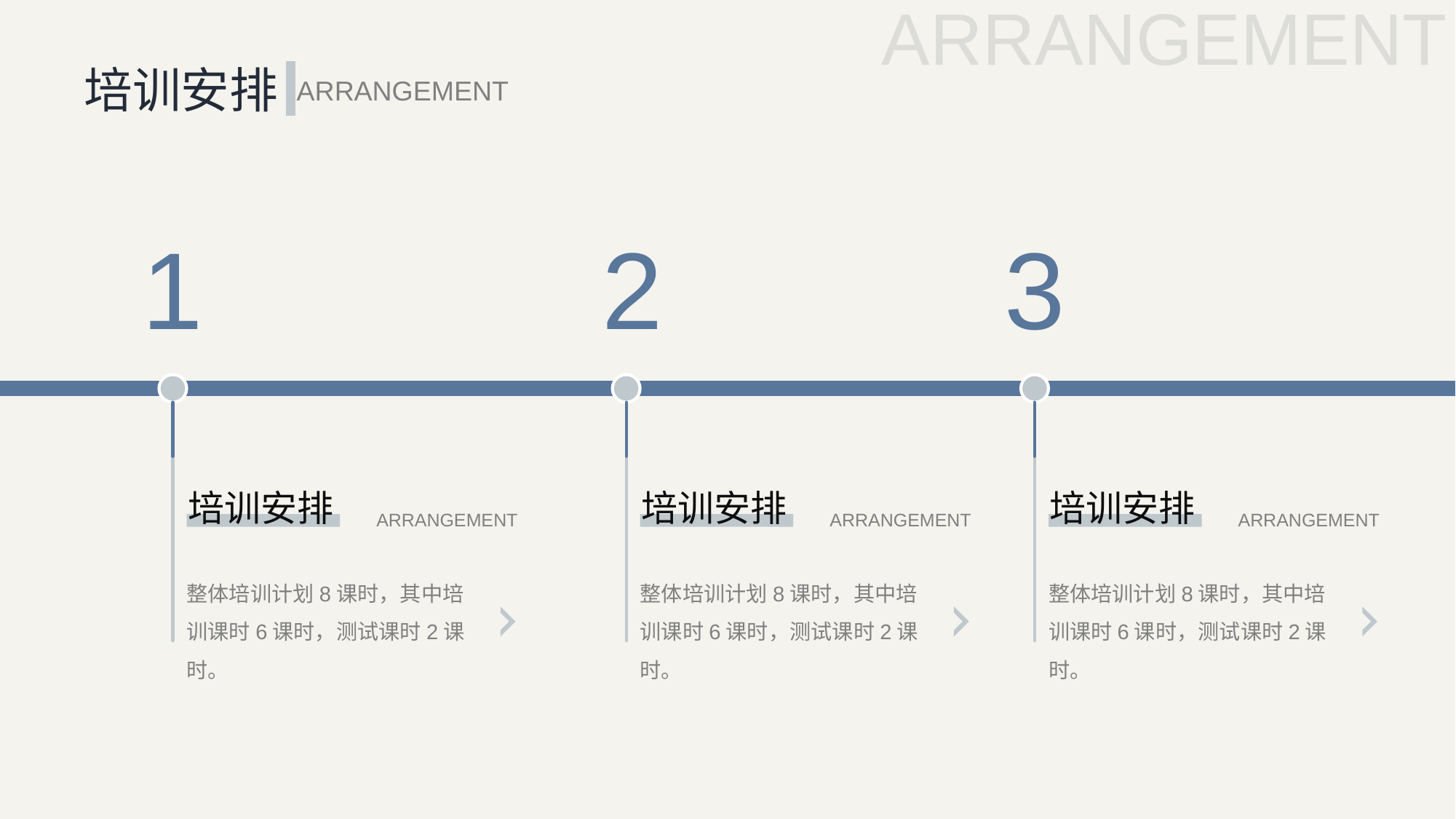

ARRANGEMENT
培训安排
ARRANGEMENT
1

培训安排
ARRANGEMENT
整体培训计划8课时，其中培训课时6课时，测试课时2课时。

2

培训安排
ARRANGEMENT
整体培训计划8课时，其中培训课时6课时，测试课时2课时。

3

培训安排
ARRANGEMENT
整体培训计划8课时，其中培训课时6课时，测试课时2课时。